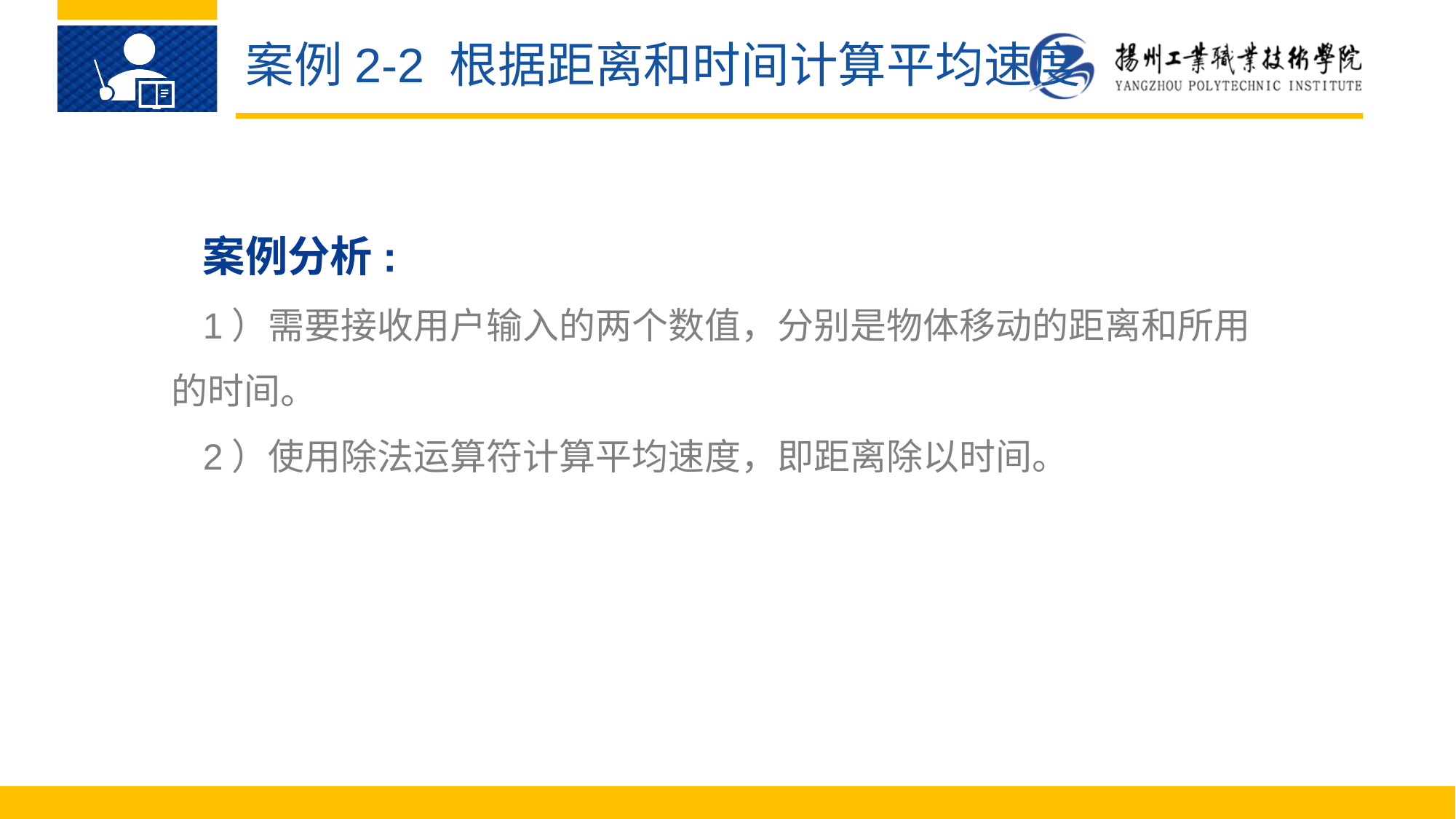

案例2-2 根据距离和时间计算平均速度

案例分析:
1）需要接收用户输入的两个数值，分别是物体移动的距离和所用的时间。
2）使用除法运算符计算平均速度，即距离除以时间。